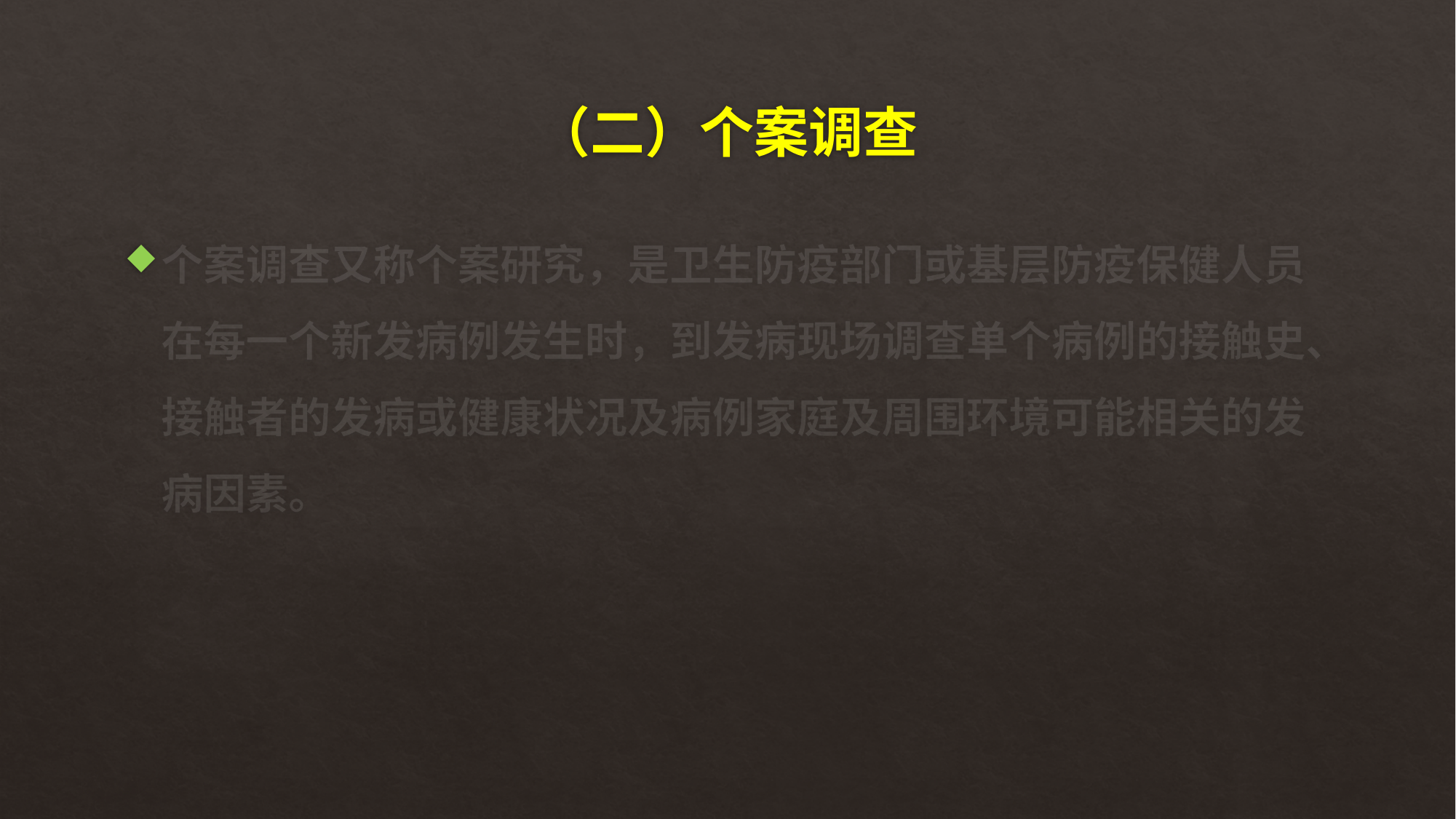

# （二）个案调查
个案调查又称个案研究，是卫生防疫部门或基层防疫保健人员在每一个新发病例发生时，到发病现场调查单个病例的接触史、接触者的发病或健康状况及病例家庭及周围环境可能相关的发病因素。